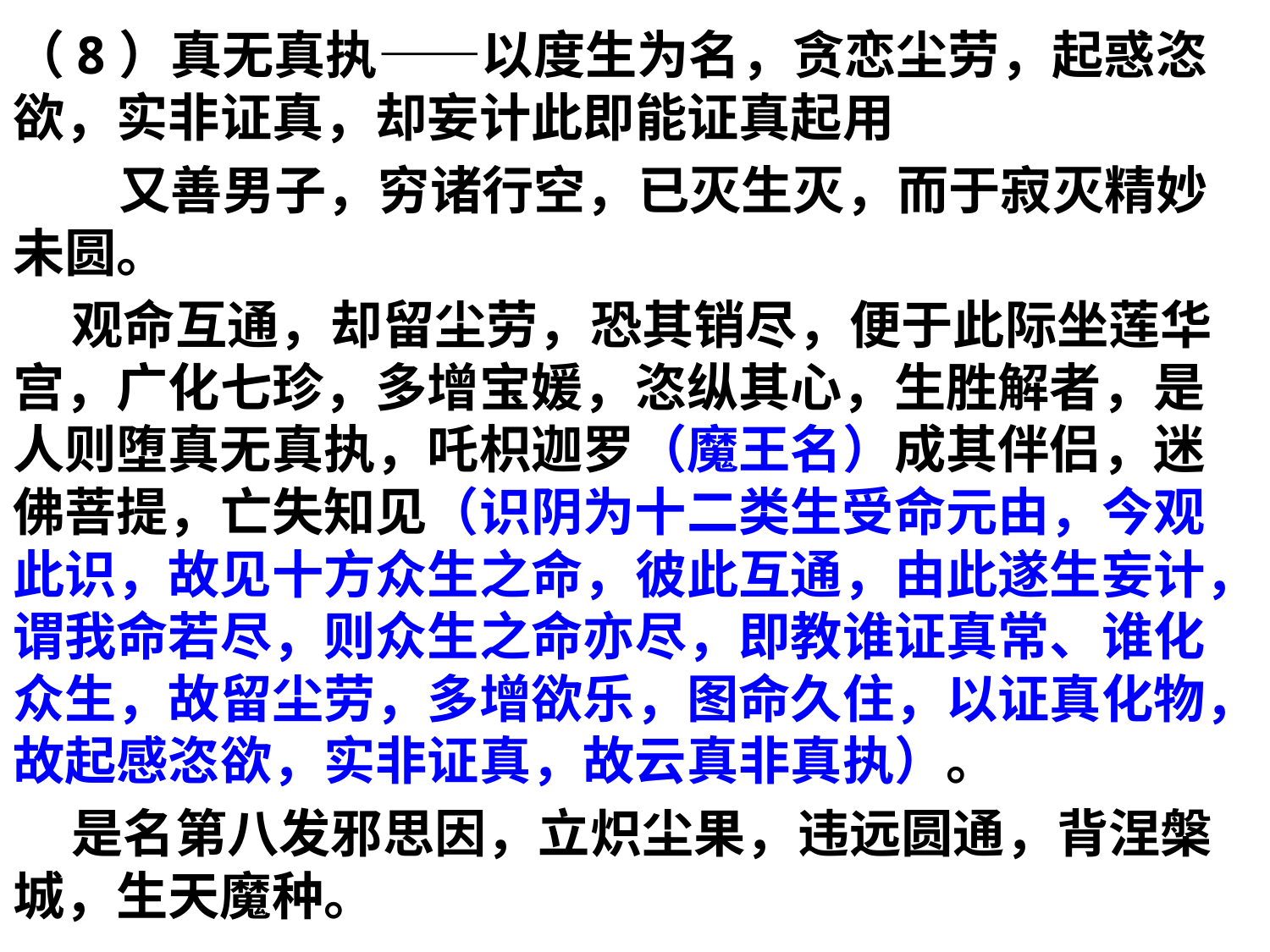

（8）真无真执——以度生为名，贪恋尘劳，起惑恣欲，实非证真，却妄计此即能证真起用
        又善男子，穷诸行空，已灭生灭，而于寂灭精妙未圆。
    观命互通，却留尘劳，恐其销尽，便于此际坐莲华宫，广化七珍，多增宝媛，恣纵其心，生胜解者，是人则堕真无真执，吒枳迦罗（魔王名）成其伴侣，迷佛菩提，亡失知见（识阴为十二类生受命元由，今观此识，故见十方众生之命，彼此互通，由此遂生妄计，谓我命若尽，则众生之命亦尽，即教谁证真常、谁化众生，故留尘劳，多增欲乐，图命久住，以证真化物，故起感恣欲，实非证真，故云真非真执）。
    是名第八发邪思因，立炽尘果，违远圆通，背涅槃城，生天魔种。